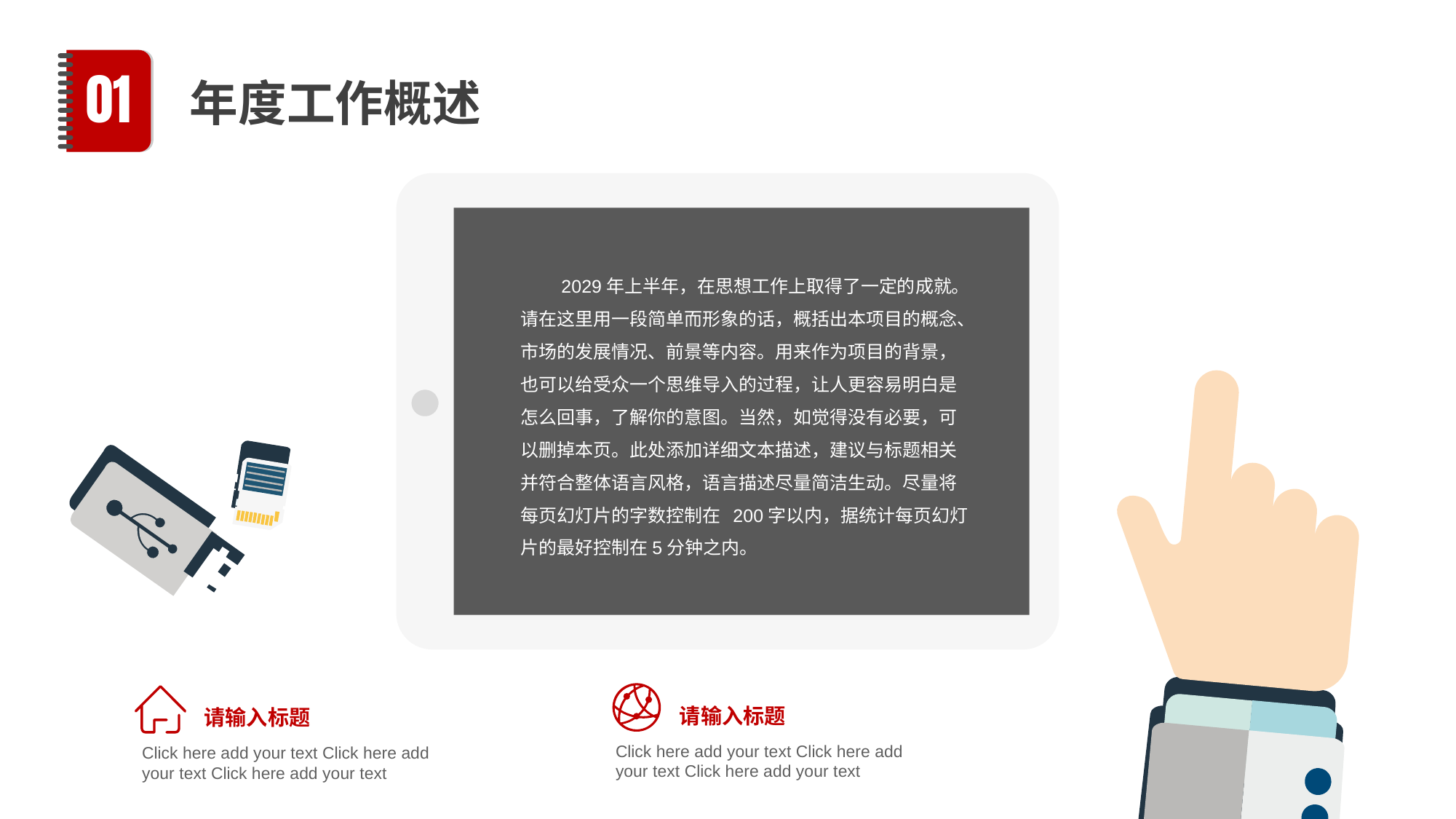

01
年度工作概述

        2029年上半年，在思想工作上取得了一定的成就。请在这里用一段简单而形象的话，概括出本项目的概念、市场的发展情况、前景等内容。用来作为项目的背景，也可以给受众一个思维导入的过程，让人更容易明白是怎么回事，了解你的意图。当然，如觉得没有必要，可以删掉本页。此处添加详细文本描述，建议与标题相关并符合整体语言风格，语言描述尽量简洁生动。尽量将每页幻灯片的字数控制在  200字以内，据统计每页幻灯片的最好控制在5分钟之内。

请输入标题
请输入标题
Click here add your text Click here add
your text Click here add your text
Click here add your text Click here add
your text Click here add your text